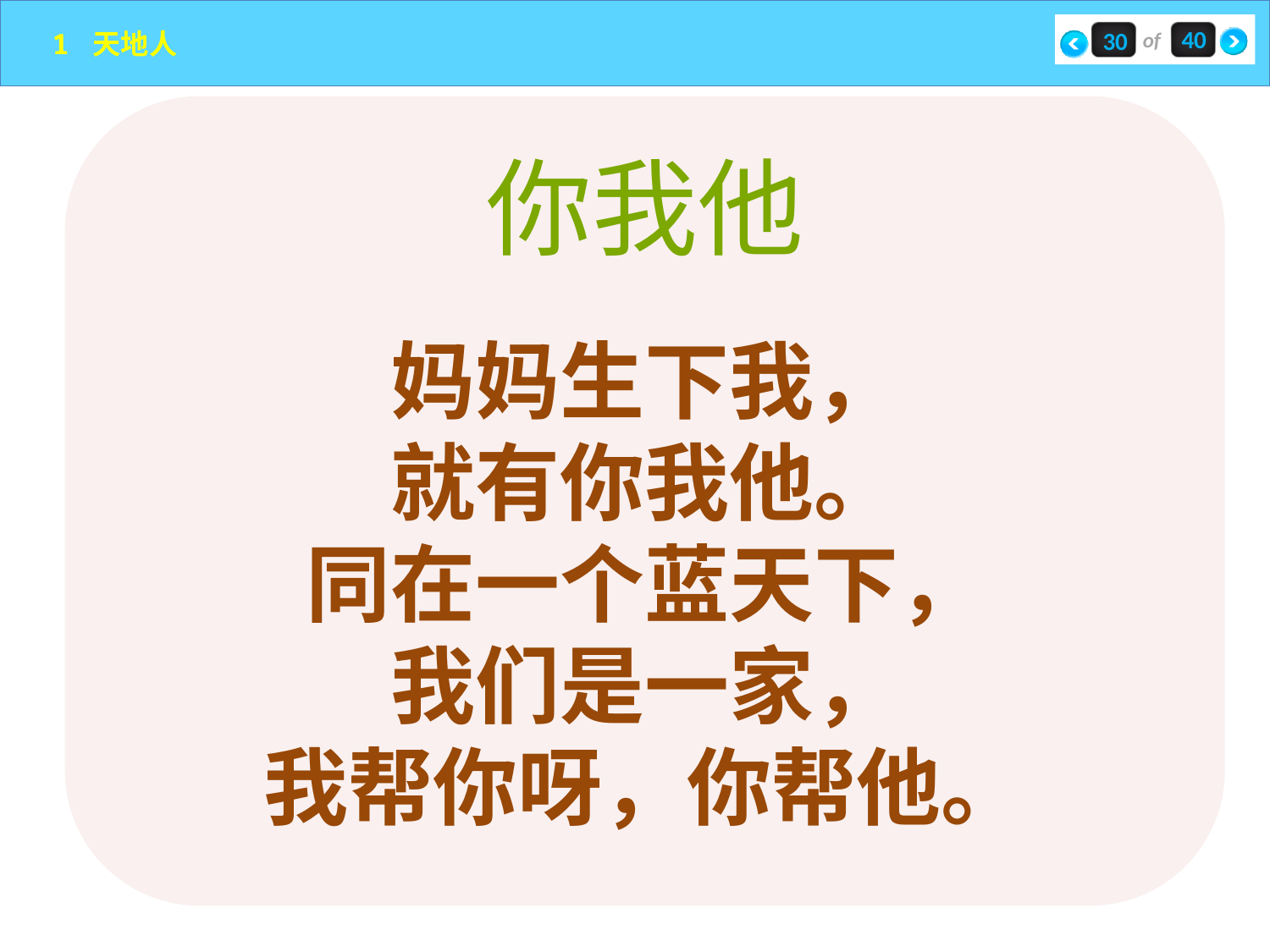

你我他

妈妈生下我，
就有你我他。
同在一个蓝天下，
我们是一家，
我帮你呀，你帮他。